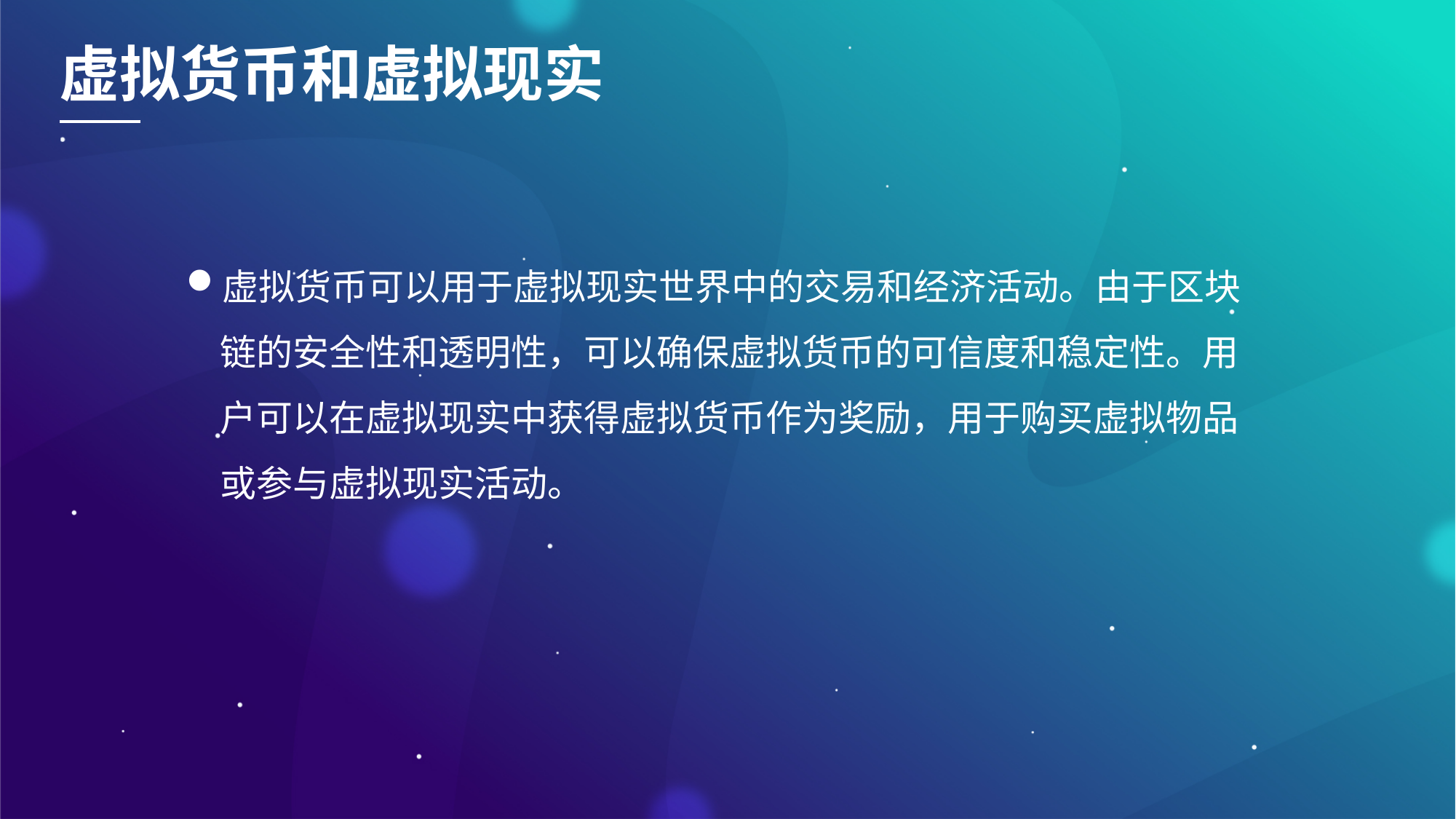

虚拟货币和虚拟现实
虚拟货币可以用于虚拟现实世界中的交易和经济活动。由于区块链的安全性和透明性，可以确保虚拟货币的可信度和稳定性。用户可以在虚拟现实中获得虚拟货币作为奖励，用于购买虚拟物品或参与虚拟现实活动。